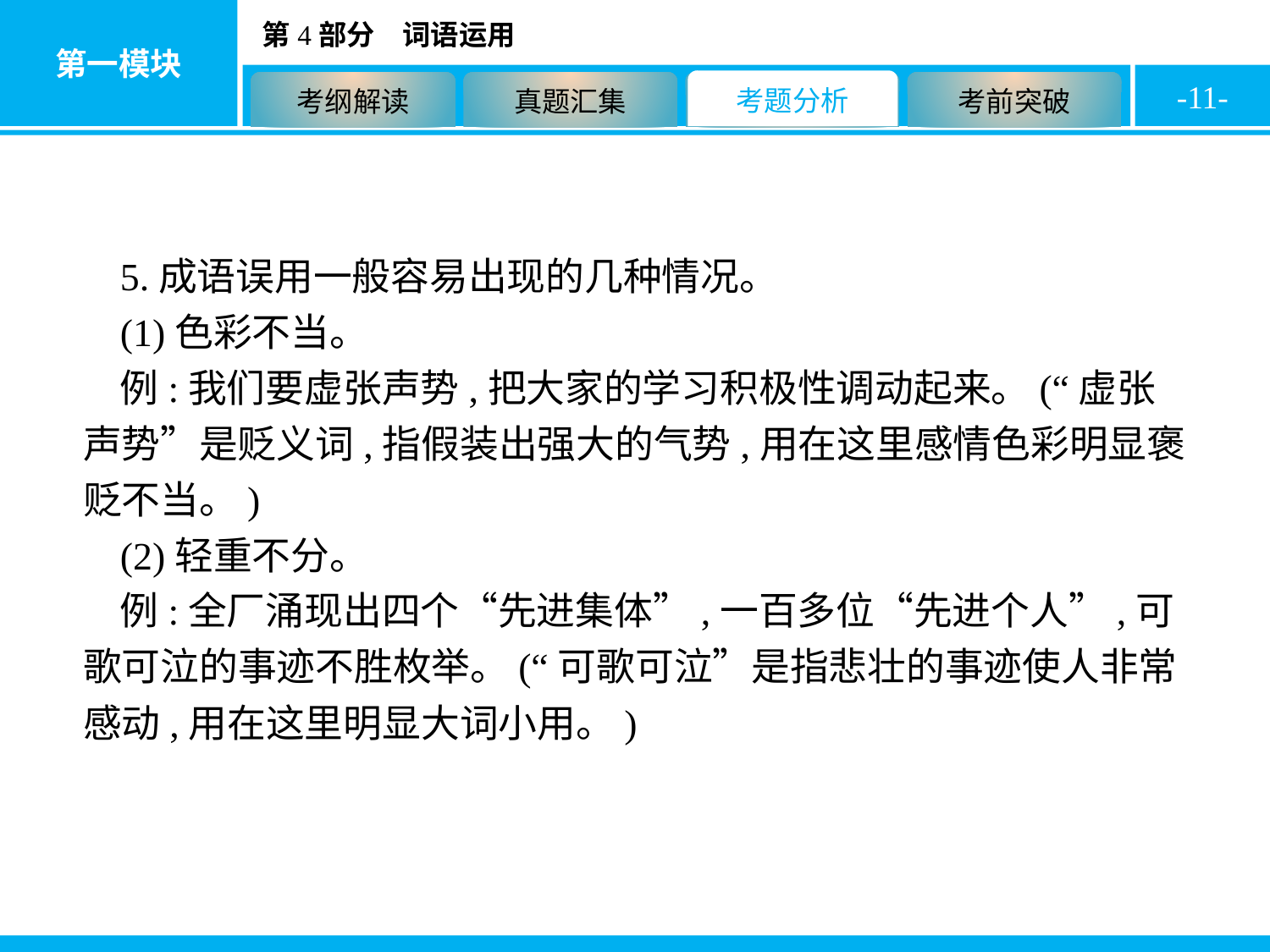

-11-
5.成语误用一般容易出现的几种情况。
(1)色彩不当。
例:我们要虚张声势,把大家的学习积极性调动起来。(“虚张声势”是贬义词,指假装出强大的气势,用在这里感情色彩明显褒贬不当。)
(2)轻重不分。
例:全厂涌现出四个“先进集体”,一百多位“先进个人”,可歌可泣的事迹不胜枚举。(“可歌可泣”是指悲壮的事迹使人非常感动,用在这里明显大词小用。)